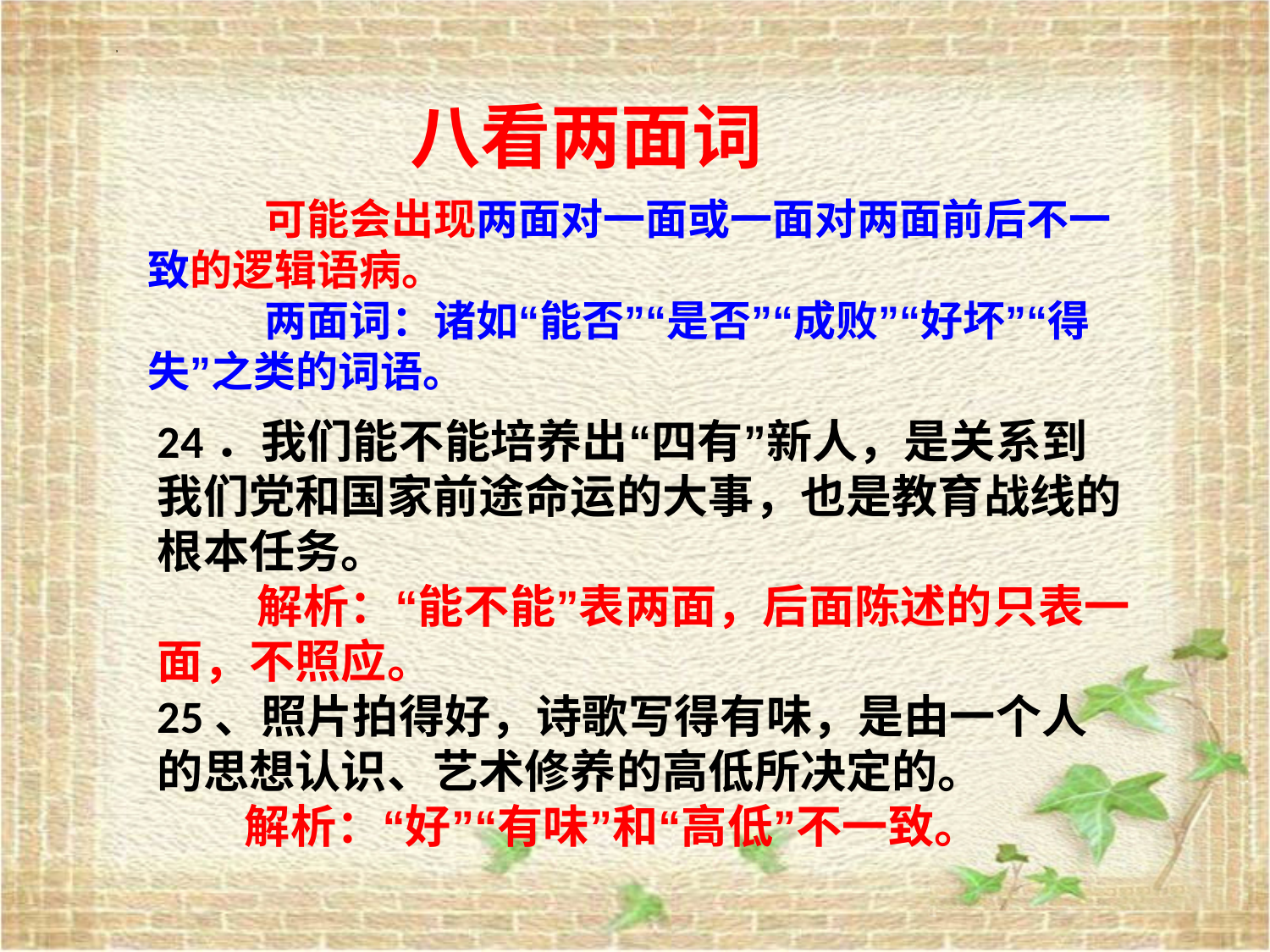

八看两面词
         可能会出现两面对一面或一面对两面前后不一致的逻辑语病。
         两面词：诸如“能否”“是否”“成败”“好坏”“得失”之类的词语。
24．我们能不能培养出“四有”新人，是关系到我们党和国家前途命运的大事，也是教育战线的根本任务。
       解析：“能不能”表两面，后面陈述的只表一面，不照应。
25、照片拍得好，诗歌写得有味，是由一个人的思想认识、艺术修养的高低所决定的。
      解析：“好”“有味”和“高低”不一致。